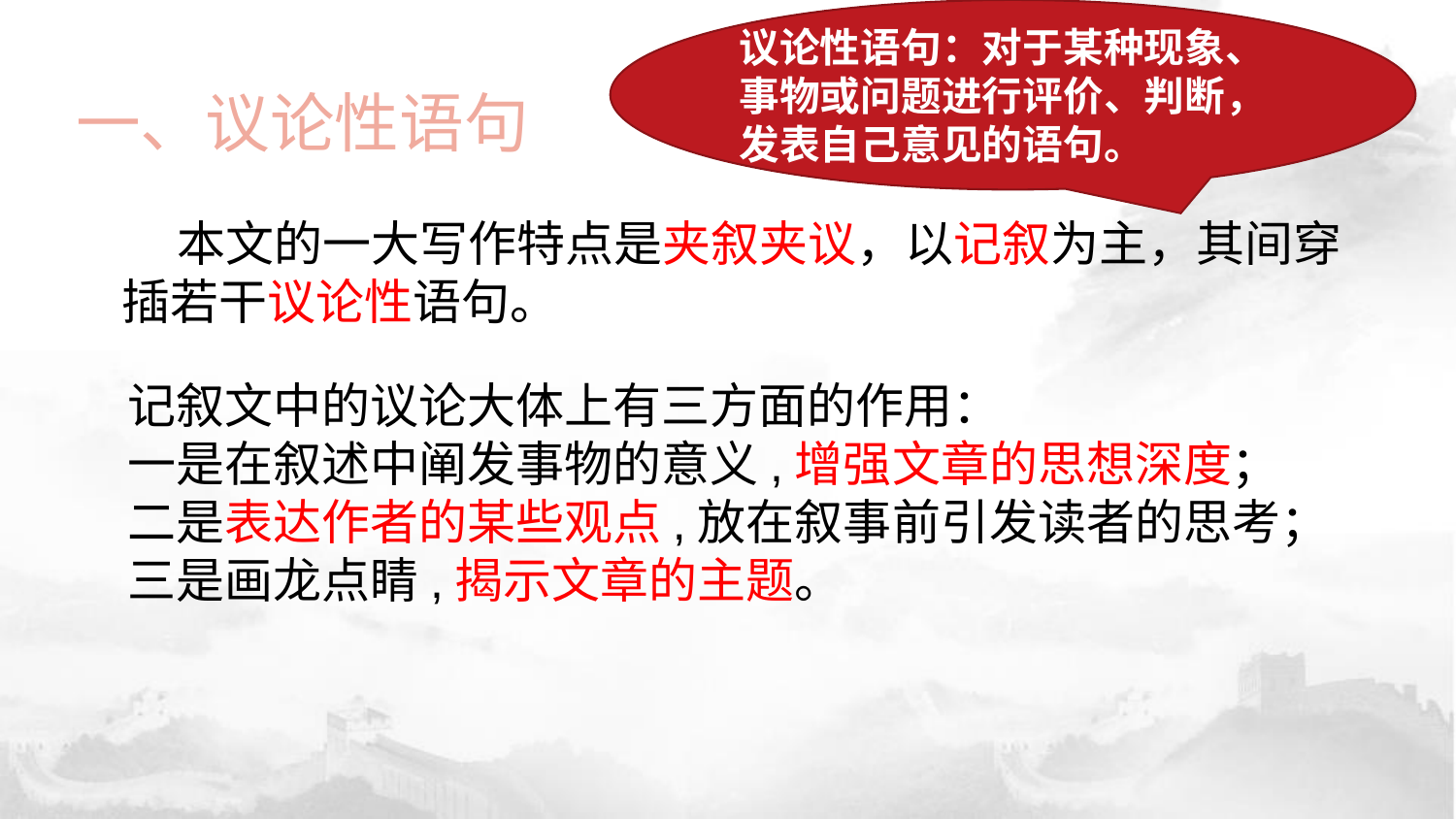

议论性语句：对于某种现象、事物或问题进行评价、判断，发表自己意见的语句。
一、议论性语句
    本文的一大写作特点是夹叙夹议，以记叙为主，其间穿插若干议论性语句。
记叙文中的议论大体上有三方面的作用：
一是在叙述中阐发事物的意义,增强文章的思想深度；
二是表达作者的某些观点,放在叙事前引发读者的思考；
三是画龙点睛,揭示文章的主题。